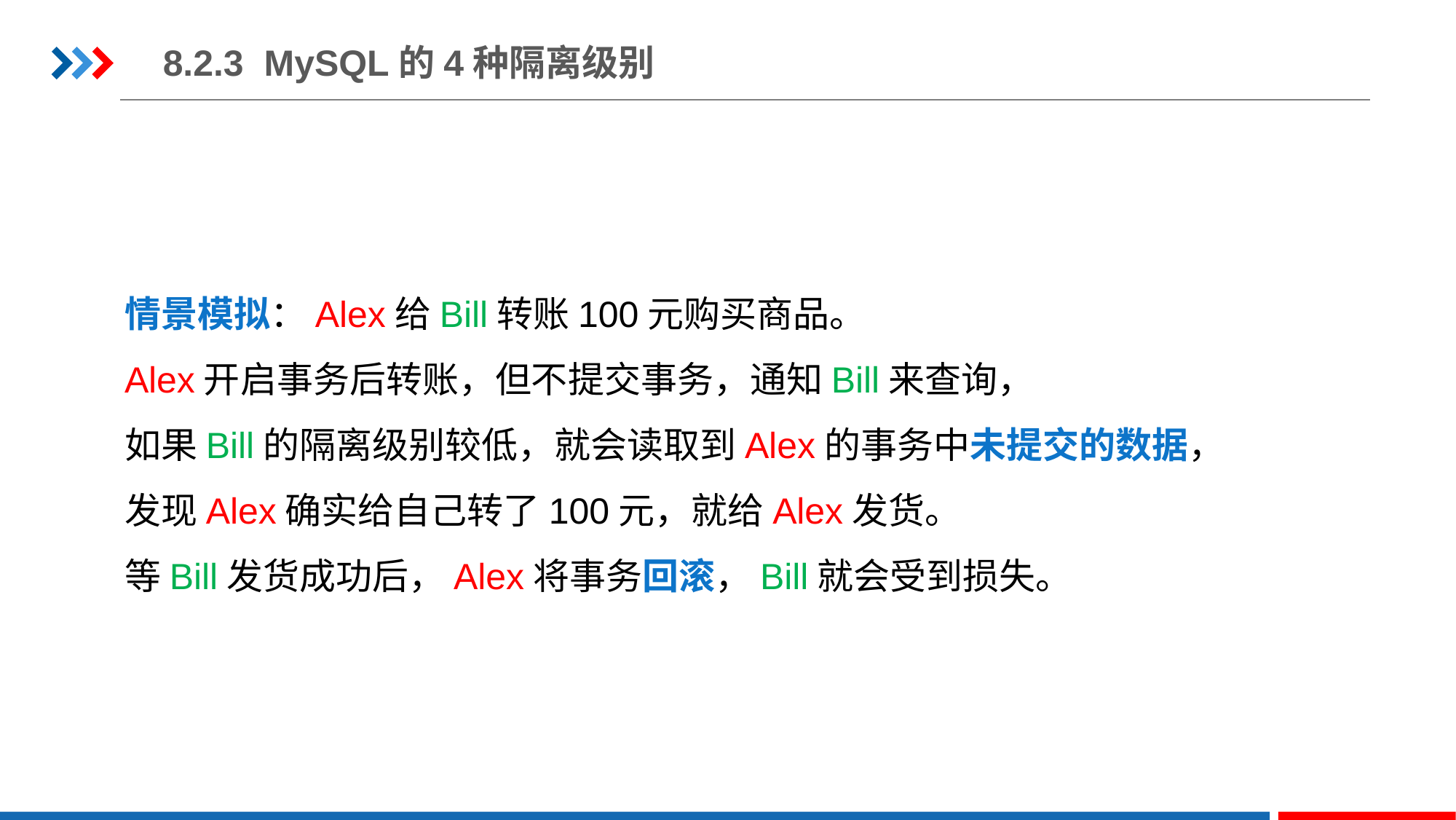

8.2.3  MySQL的4种隔离级别
情景模拟：Alex给Bill转账100元购买商品。
Alex开启事务后转账，但不提交事务，通知Bill来查询，
如果Bill的隔离级别较低，就会读取到Alex的事务中未提交的数据，
发现Alex确实给自己转了100元，就给Alex发货。
等Bill发货成功后，Alex将事务回滚，Bill就会受到损失。